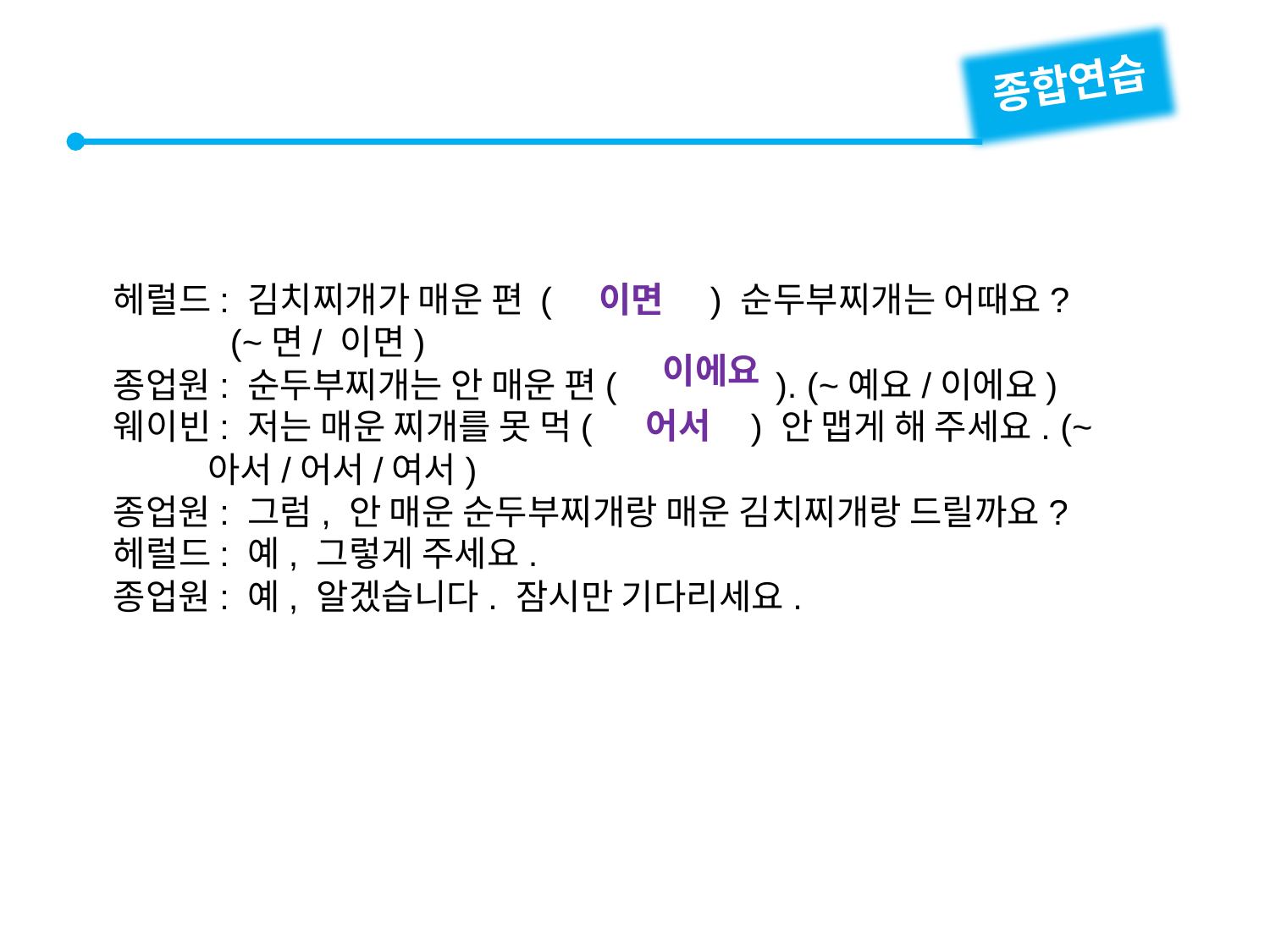

종합연습
헤럴드: 김치찌개가 매운 편 (　　　　) 순두부찌개는 어때요?
            (~면/ 이면)
종업원: 순두부찌개는 안 매운 편(　　　　). (~예요/이에요)
웨이빈: 저는 매운 찌개를 못 먹(　　　　) 안 맵게 해 주세요. (~
           아서/어서/여서)
종업원: 그럼, 안 매운 순두부찌개랑 매운 김치찌개랑 드릴까요?
헤럴드: 예, 그렇게 주세요.
종업원: 예, 알겠습니다. 잠시만 기다리세요.
이면
이에요
어서